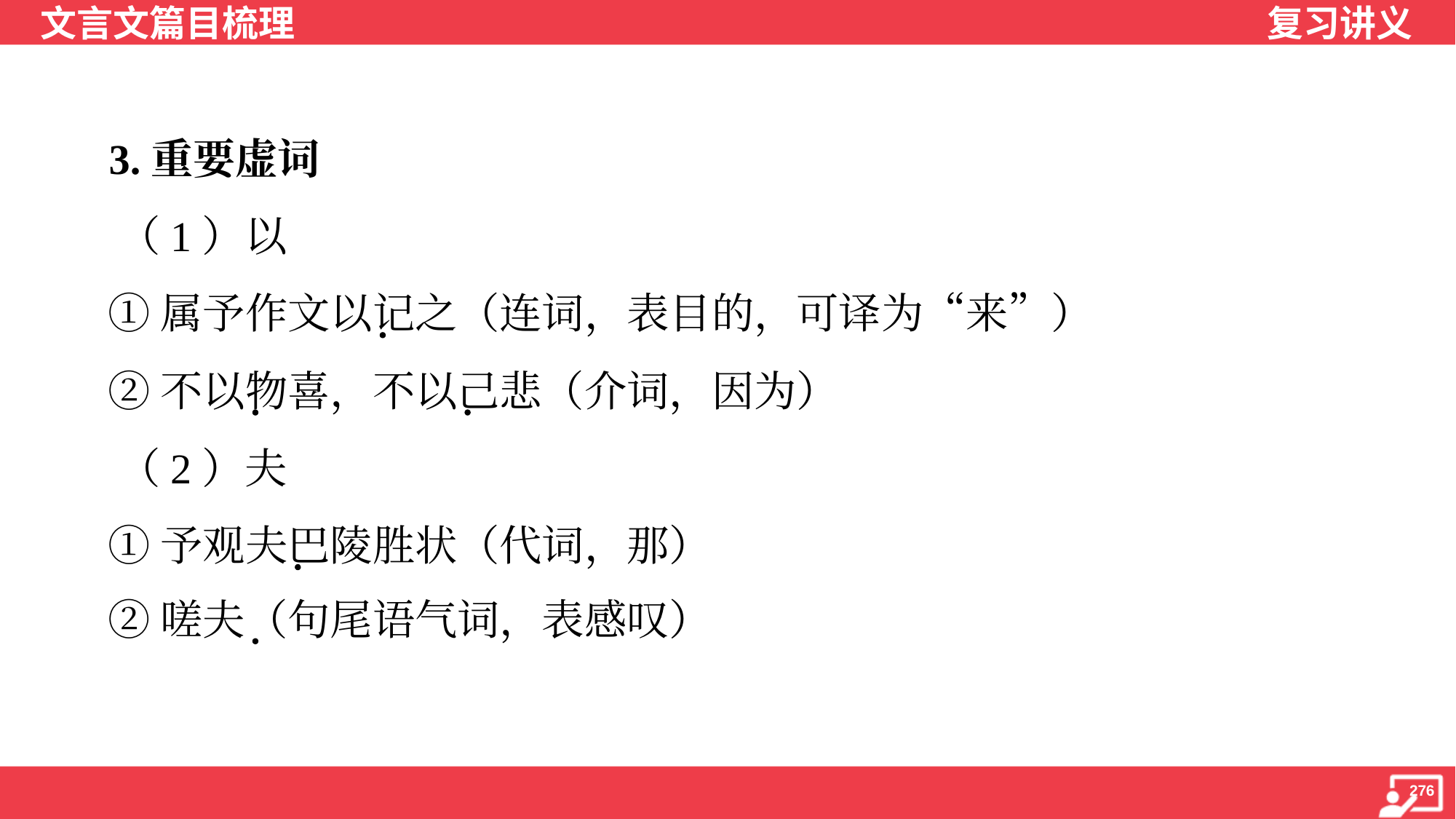

3.重要虚词
    （1）以
    ①属予作文以记之（连词，表目的，可译为“来”）
    ②不以物喜，不以己悲（介词，因为）
    （2）夫
    ①予观夫巴陵胜状（代词，那）
    ②嗟夫（句尾语气词，表感叹）